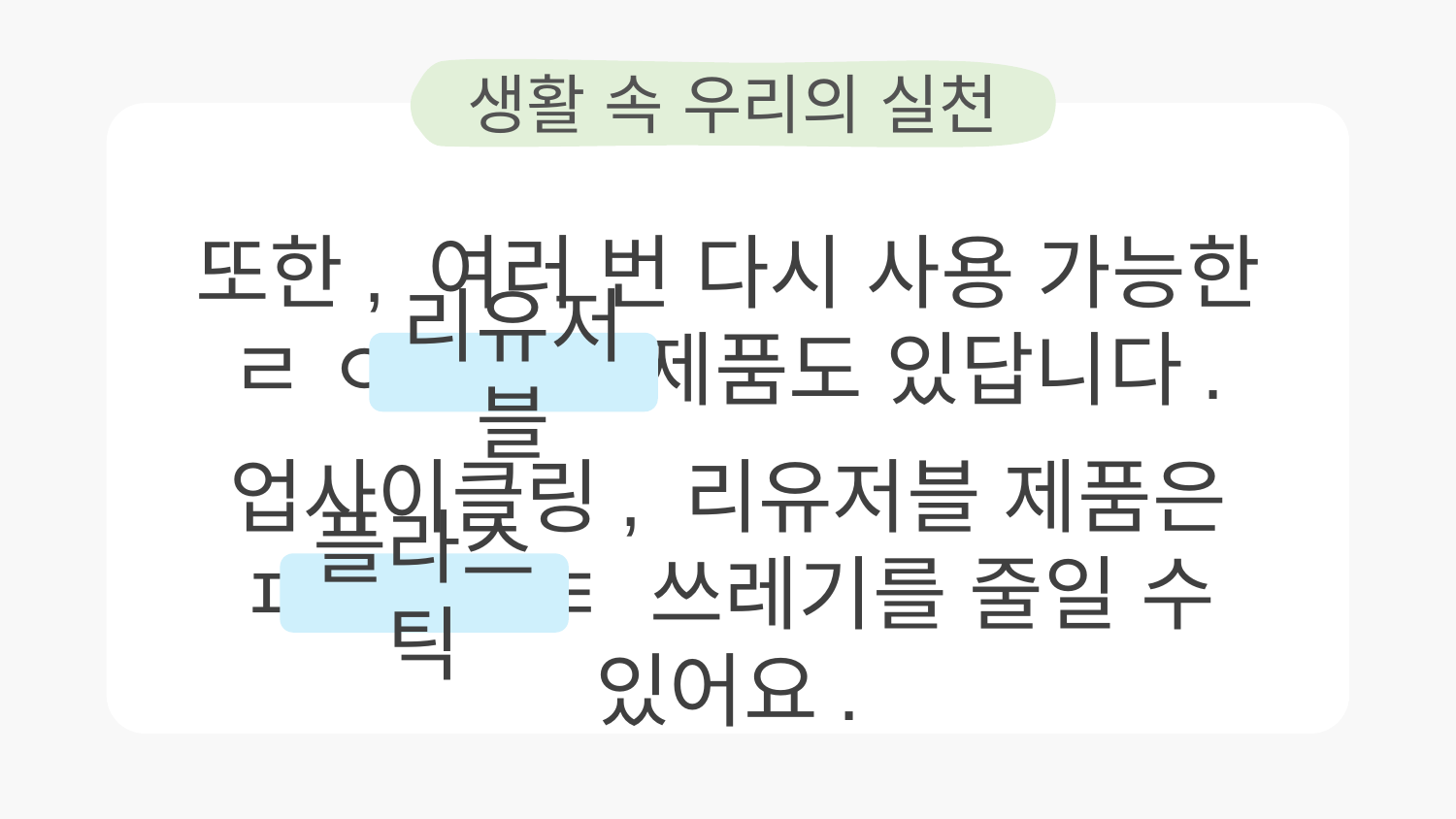

생활 속 우리의 실천

또한, 여러 번 다시 사용 가능한
ㄹ ㅇ ㅈ ㅂ  제품도 있답니다.
리유저블
업사이클링, 리유저블 제품은
ㅍ ㄹ ㅅ ㅌ  쓰레기를 줄일 수 있어요.
플라스틱